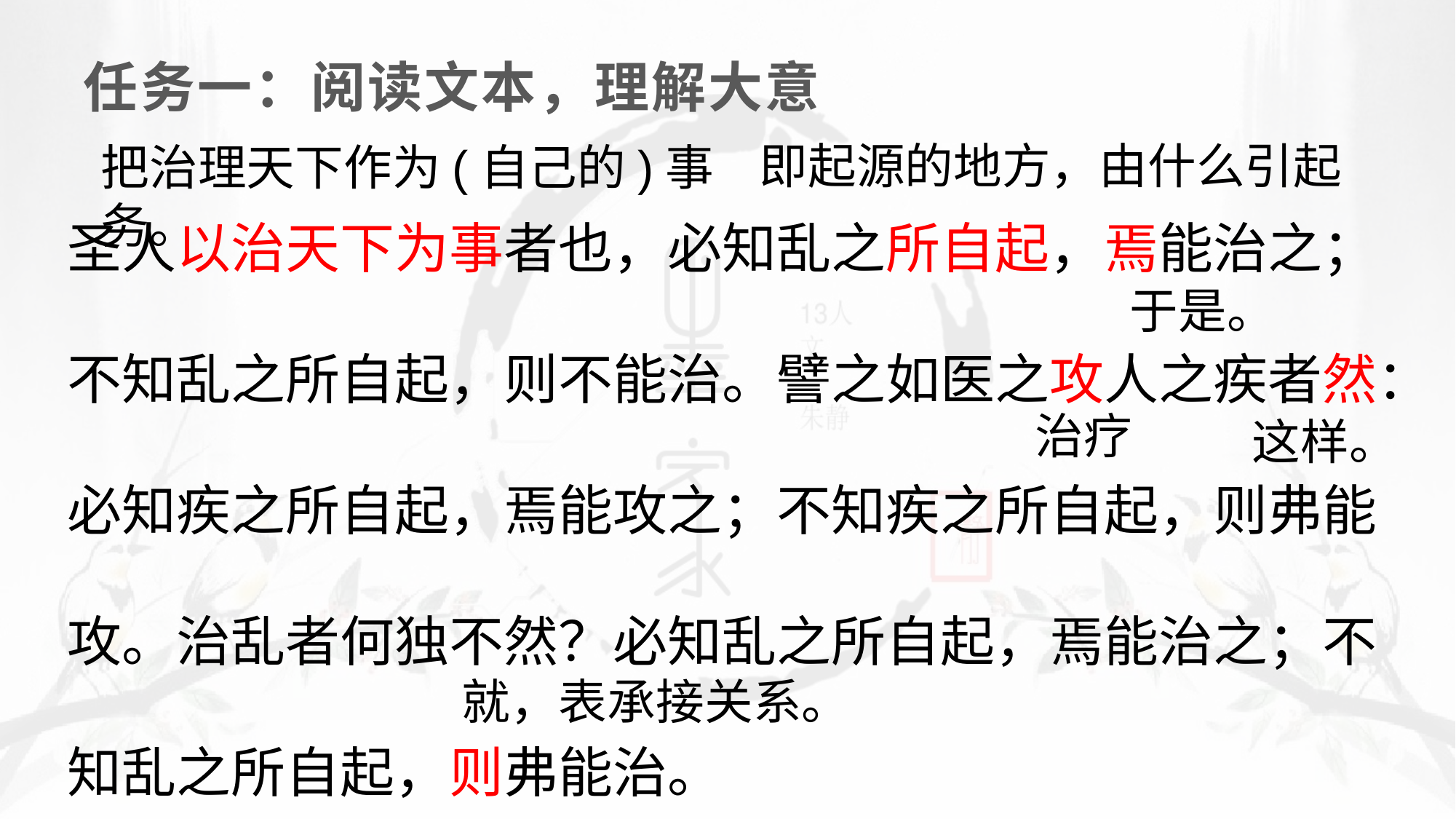

任务一：阅读文本，理解大意
即起源的地方，由什么引起
把治理天下作为(自己的)事务。
圣人以治天下为事者也，必知乱之所自起，焉能治之；不知乱之所自起，则不能治。譬之如医之攻人之疾者然：必知疾之所自起，焉能攻之；不知疾之所自起，则弗能攻。治乱者何独不然？必知乱之所自起，焉能治之；不知乱之所自起，则弗能治。
于是。
治疗
这样。
就，表承接关系。